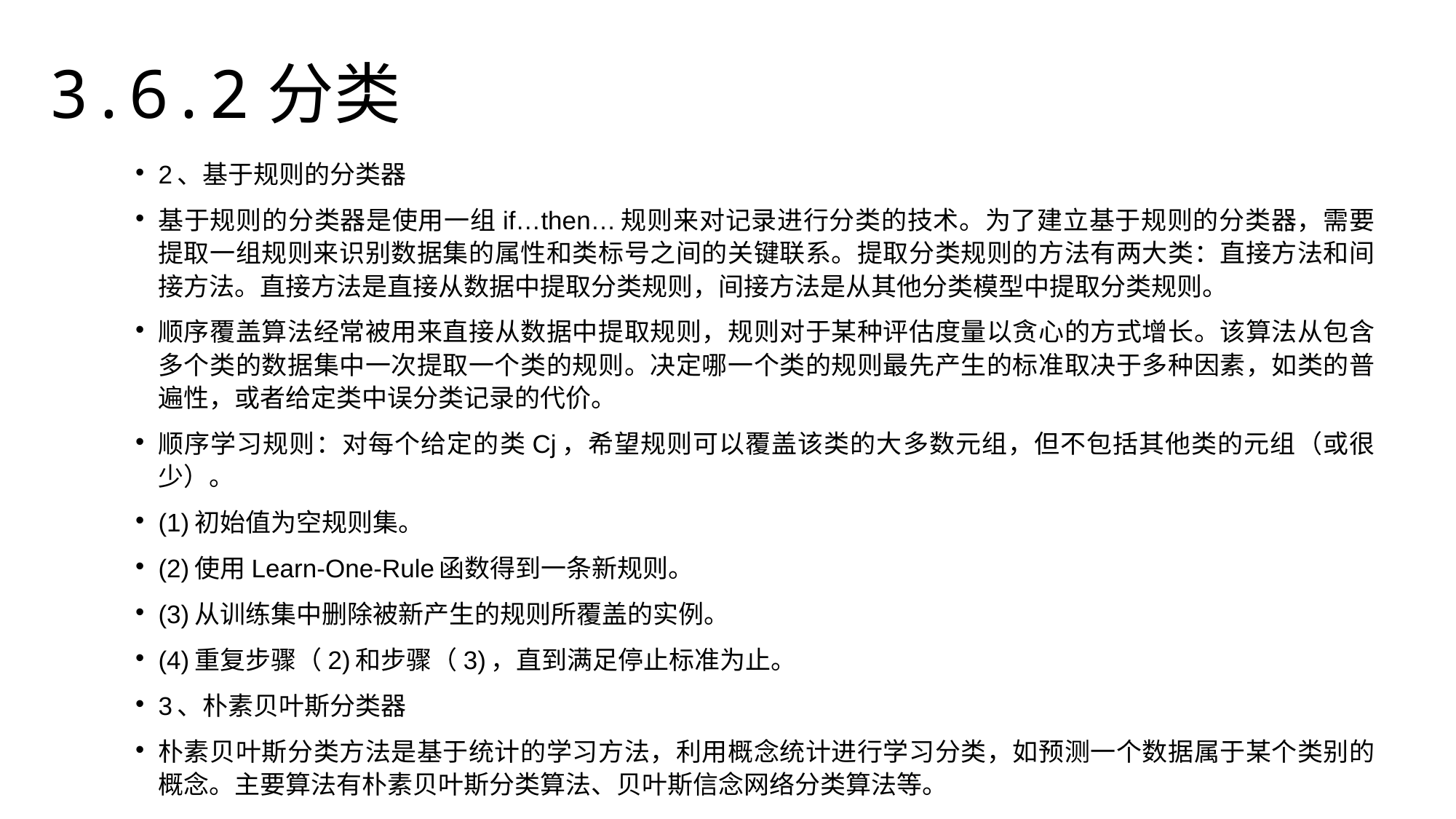

3.6.2分类
2、基于规则的分类器
基于规则的分类器是使用一组if…then…规则来对记录进行分类的技术。为了建立基于规则的分类器，需要提取一组规则来识别数据集的属性和类标号之间的关键联系。提取分类规则的方法有两大类：直接方法和间接方法。直接方法是直接从数据中提取分类规则，间接方法是从其他分类模型中提取分类规则。
顺序覆盖算法经常被用来直接从数据中提取规则，规则对于某种评估度量以贪心的方式增长。该算法从包含多个类的数据集中一次提取一个类的规则。决定哪一个类的规则最先产生的标准取决于多种因素，如类的普遍性，或者给定类中误分类记录的代价。
顺序学习规则：对每个给定的类Cj，希望规则可以覆盖该类的大多数元组，但不包括其他类的元组（或很少）。
(1)初始值为空规则集。
(2)使用Learn-One-Rule函数得到一条新规则。
(3)从训练集中删除被新产生的规则所覆盖的实例。
(4)重复步骤（2)和步骤（3)，直到满足停止标准为止。
3、朴素贝叶斯分类器
朴素贝叶斯分类方法是基于统计的学习方法，利用概念统计进行学习分类，如预测一个数据属于某个类别的概念。主要算法有朴素贝叶斯分类算法、贝叶斯信念网络分类算法等。